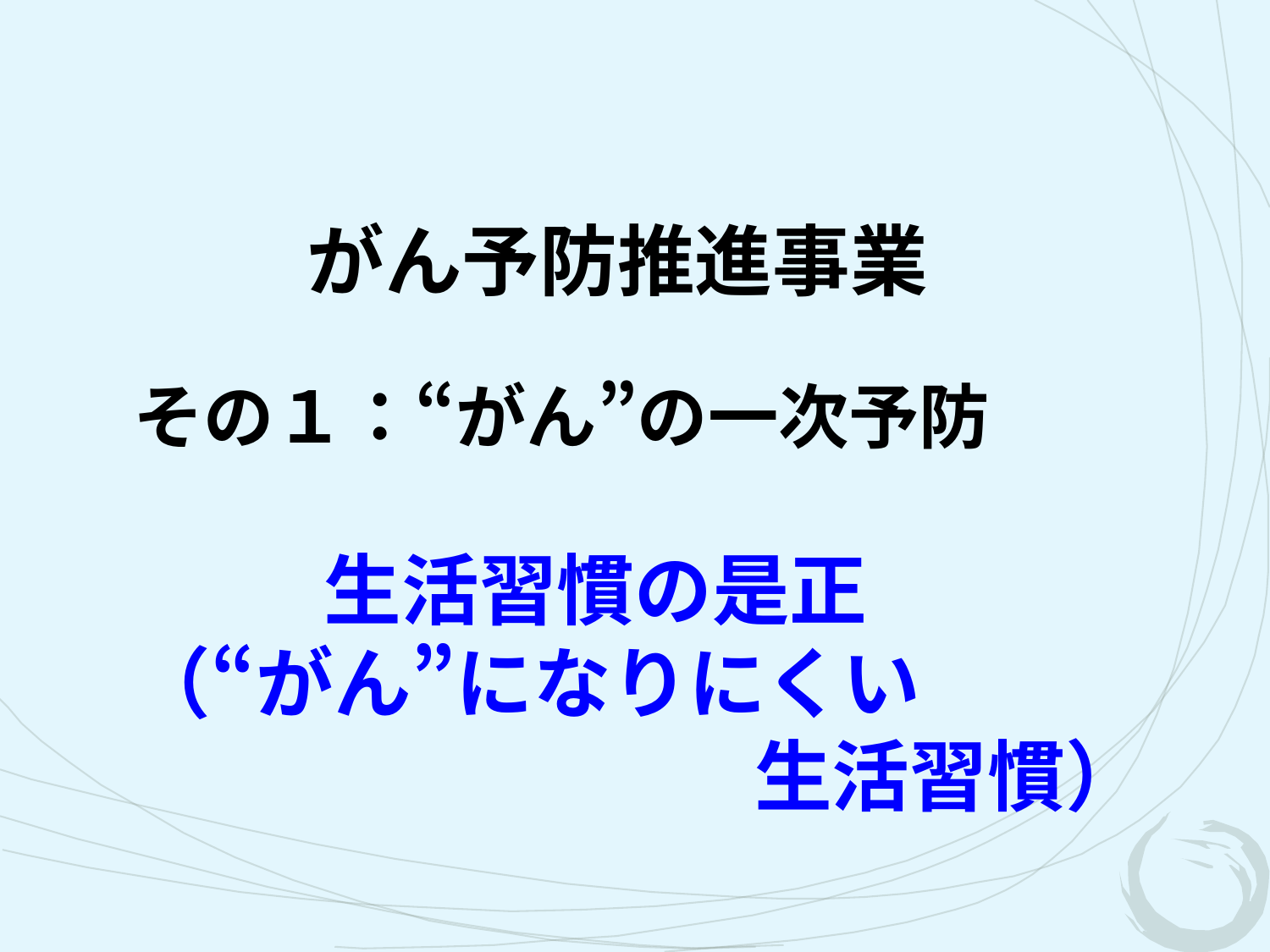

がん予防推進事業
その１：“がん”の一次予防

　　　生活習慣の是正
（“がん”になりにくい
　　　　　　　　生活習慣）